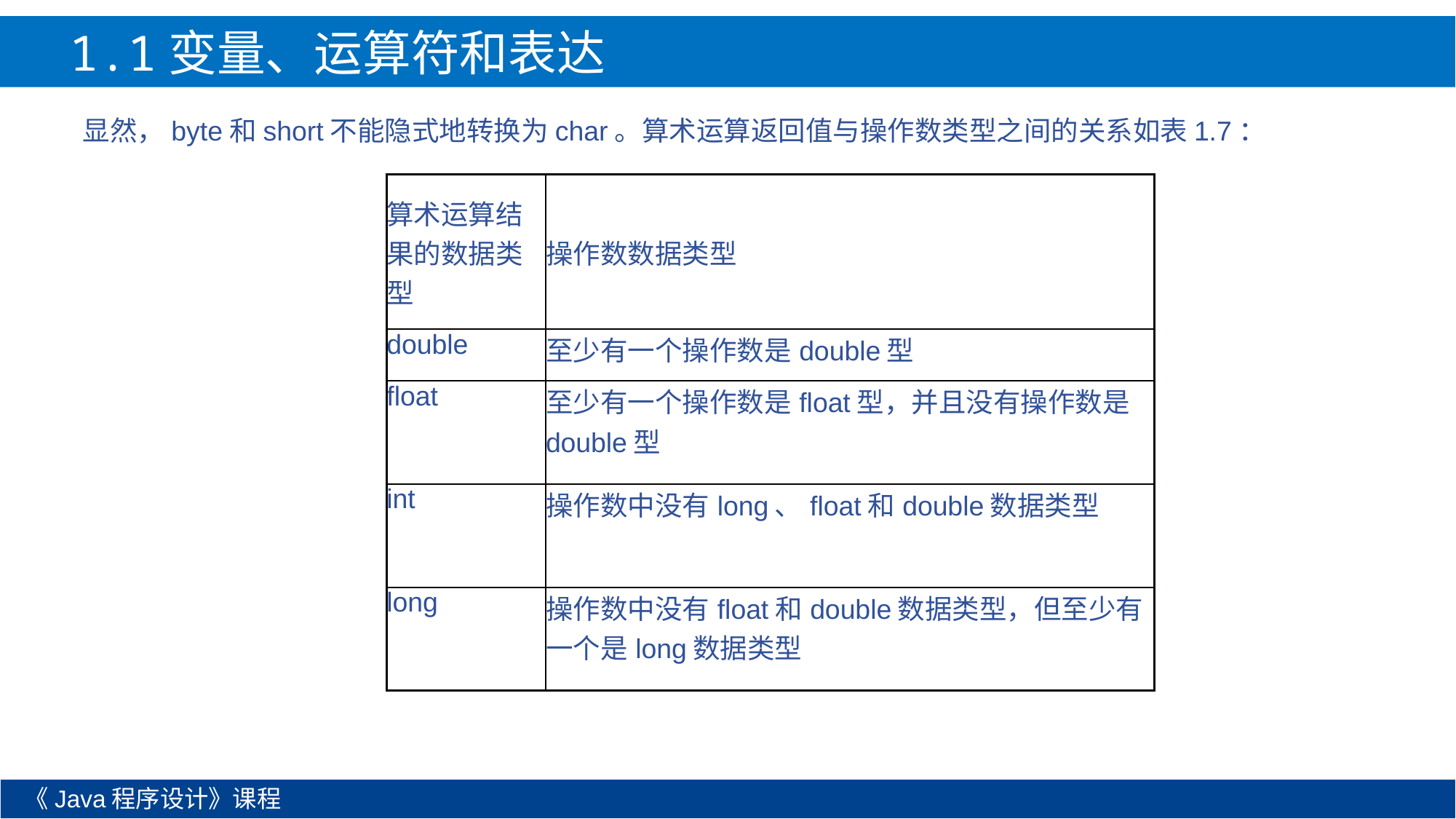

1.1变量、运算符和表达式
显然，byte和short不能隐式地转换为char。算术运算返回值与操作数类型之间的关系如表1.7：
| 算术运算结果的数据类型 | 操作数数据类型 |
| --- | --- |
| double | 至少有一个操作数是double型 |
| float | 至少有一个操作数是float型，并且没有操作数是double型 |
| int | 操作数中没有long、float和double数据类型 |
| long | 操作数中没有float和double数据类型，但至少有一个是long数据类型 |
《Java程序设计》课程